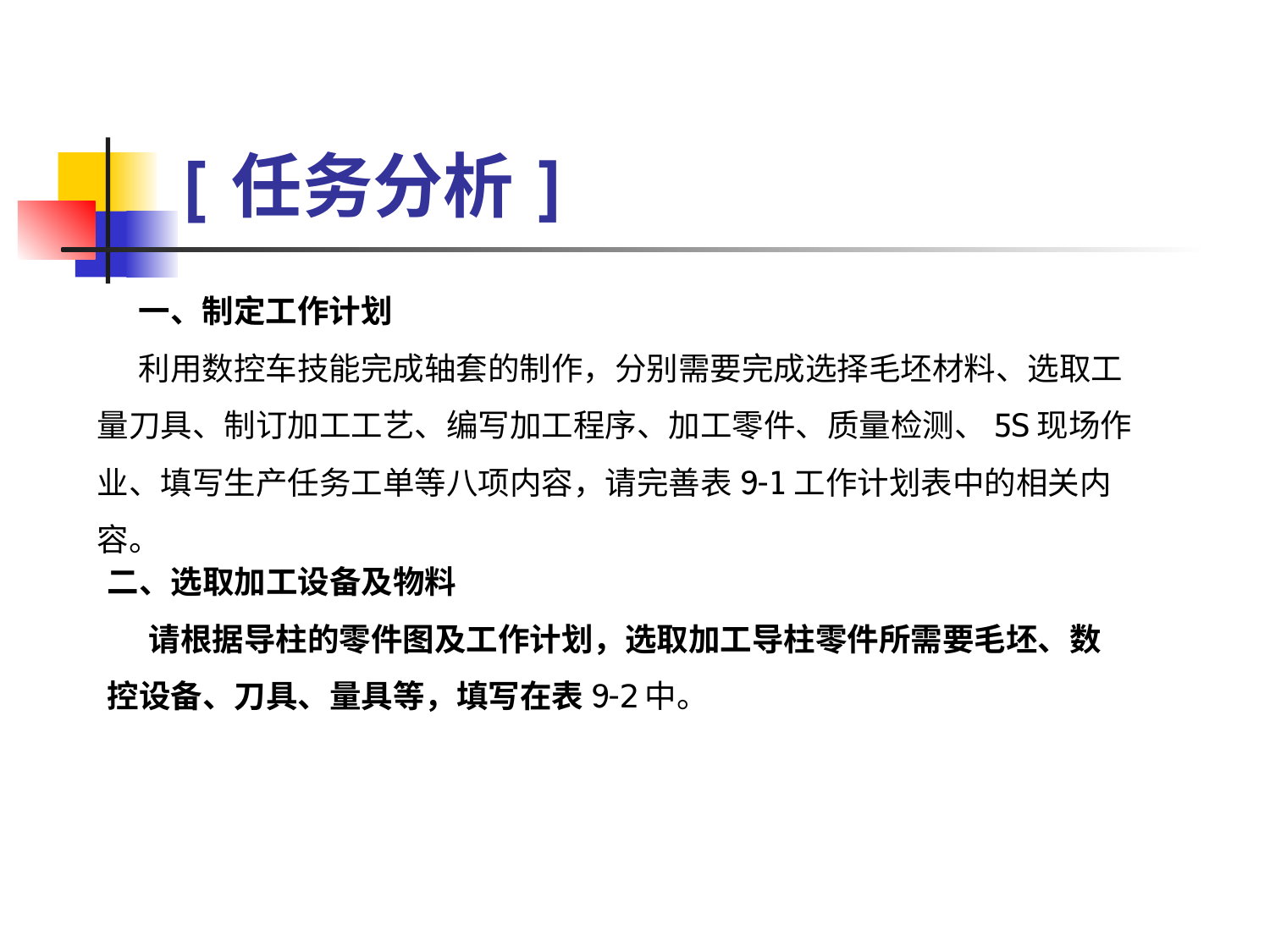

# [任务分析]
一、制定工作计划
利用数控车技能完成轴套的制作，分别需要完成选择毛坯材料、选取工量刀具、制订加工工艺、编写加工程序、加工零件、质量检测、5S现场作业、填写生产任务工单等八项内容，请完善表9-1工作计划表中的相关内容。
二、选取加工设备及物料请根据导柱的零件图及工作计划，选取加工导柱零件所需要毛坯、数控设备、刀具、量具等，填写在表9-2中。